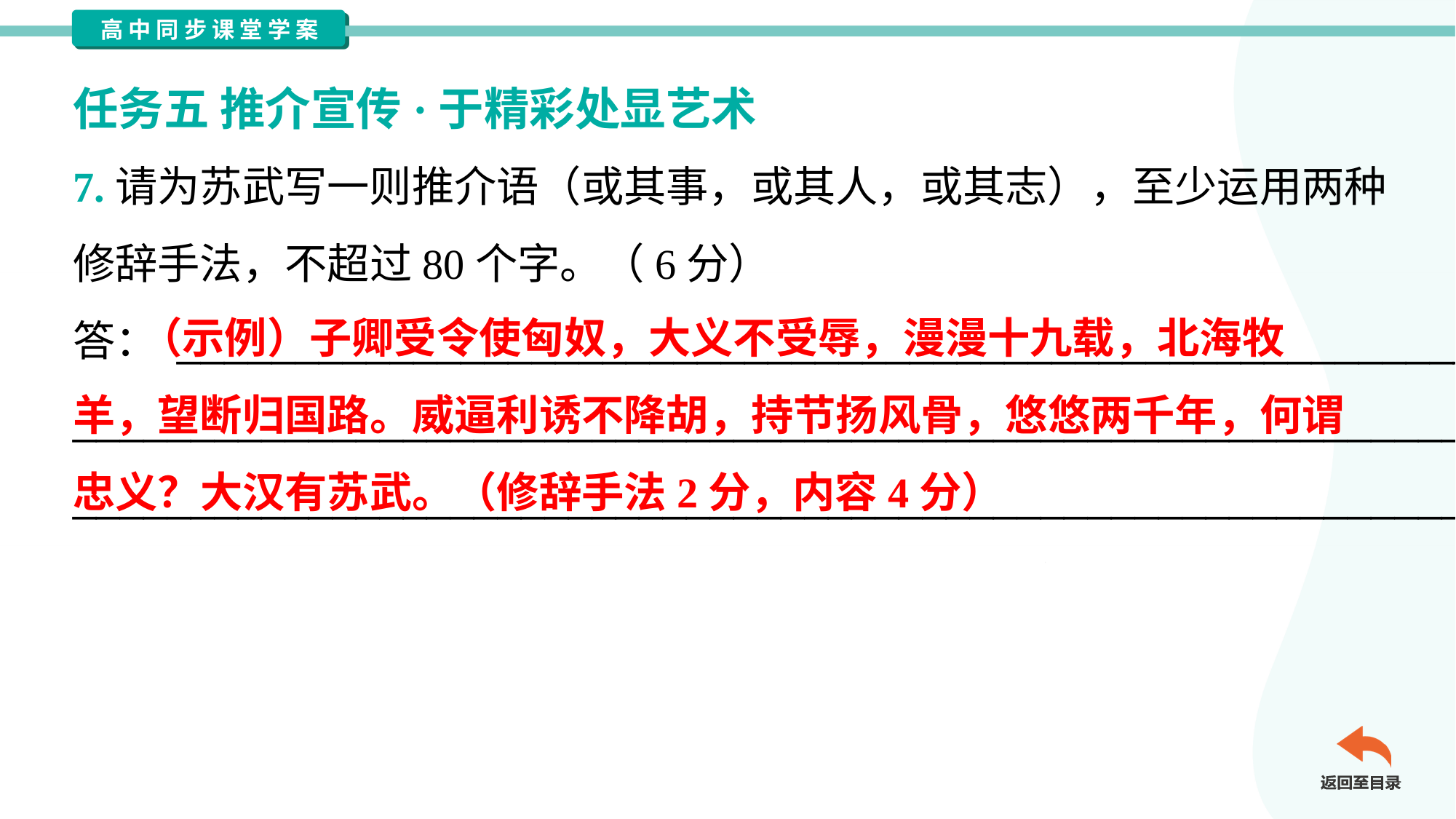

任务五 推介宣传·于精彩处显艺术
7.请为苏武写一则推介语（或其事，或其人，或其志），至少运用两种
修辞手法，不超过80个字。（6分）
答： ________________________________________________________
_____________________________________________________________
_____________________________________________________________
      （示例）子卿受令使匈奴，大义不受辱，漫漫十九载，北海牧
羊，望断归国路。威逼利诱不降胡，持节扬风骨，悠悠两千年，何谓
忠义？大汉有苏武。（修辞手法2分，内容4分）